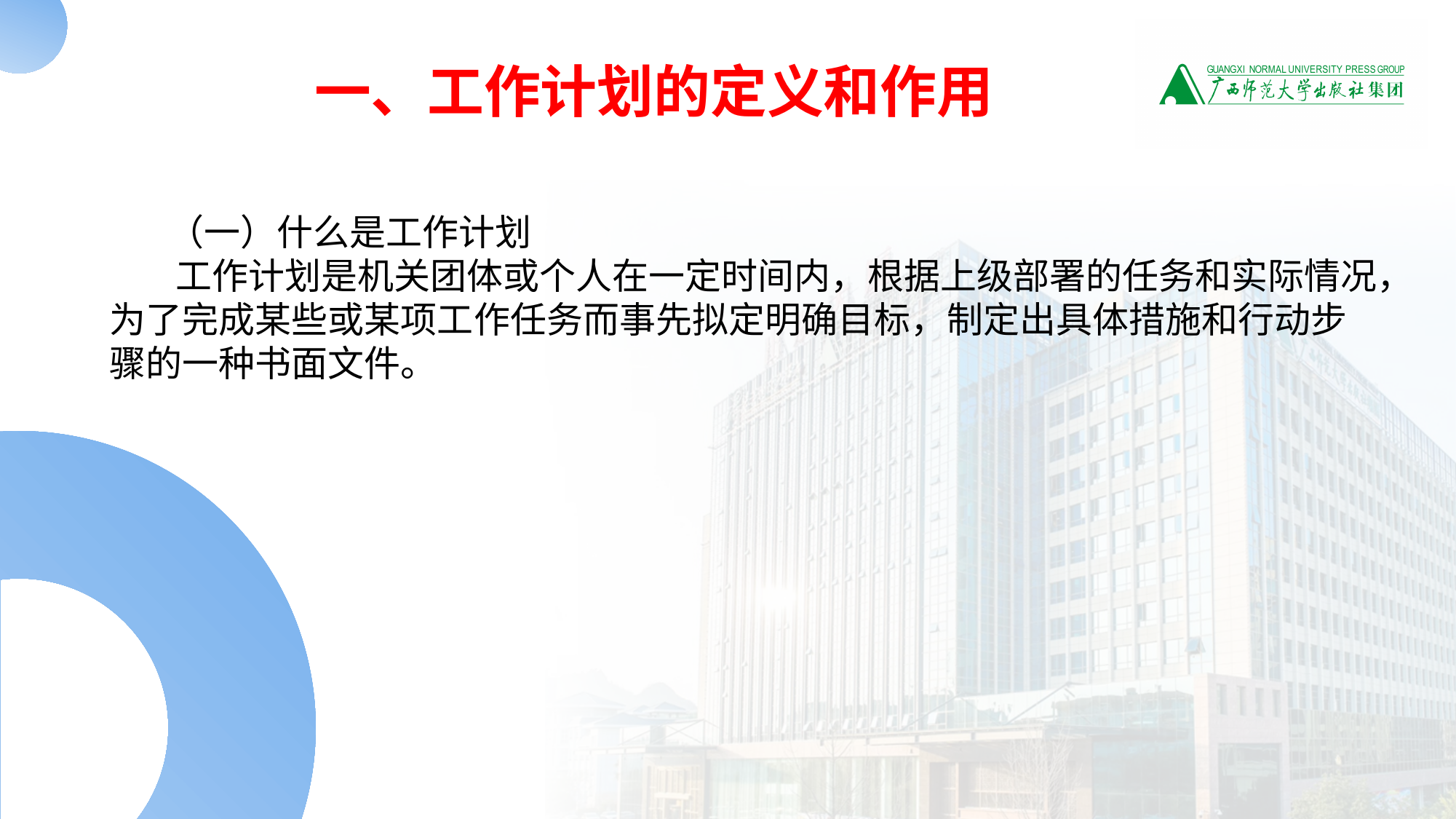

一、工作计划的定义和作用
      （一）什么是工作计划
       工作计划是机关团体或个人在一定时间内，根据上级部署的任务和实际情况，为了完成某些或某项工作任务而事先拟定明确目标，制定出具体措施和行动步骤的一种书面文件。